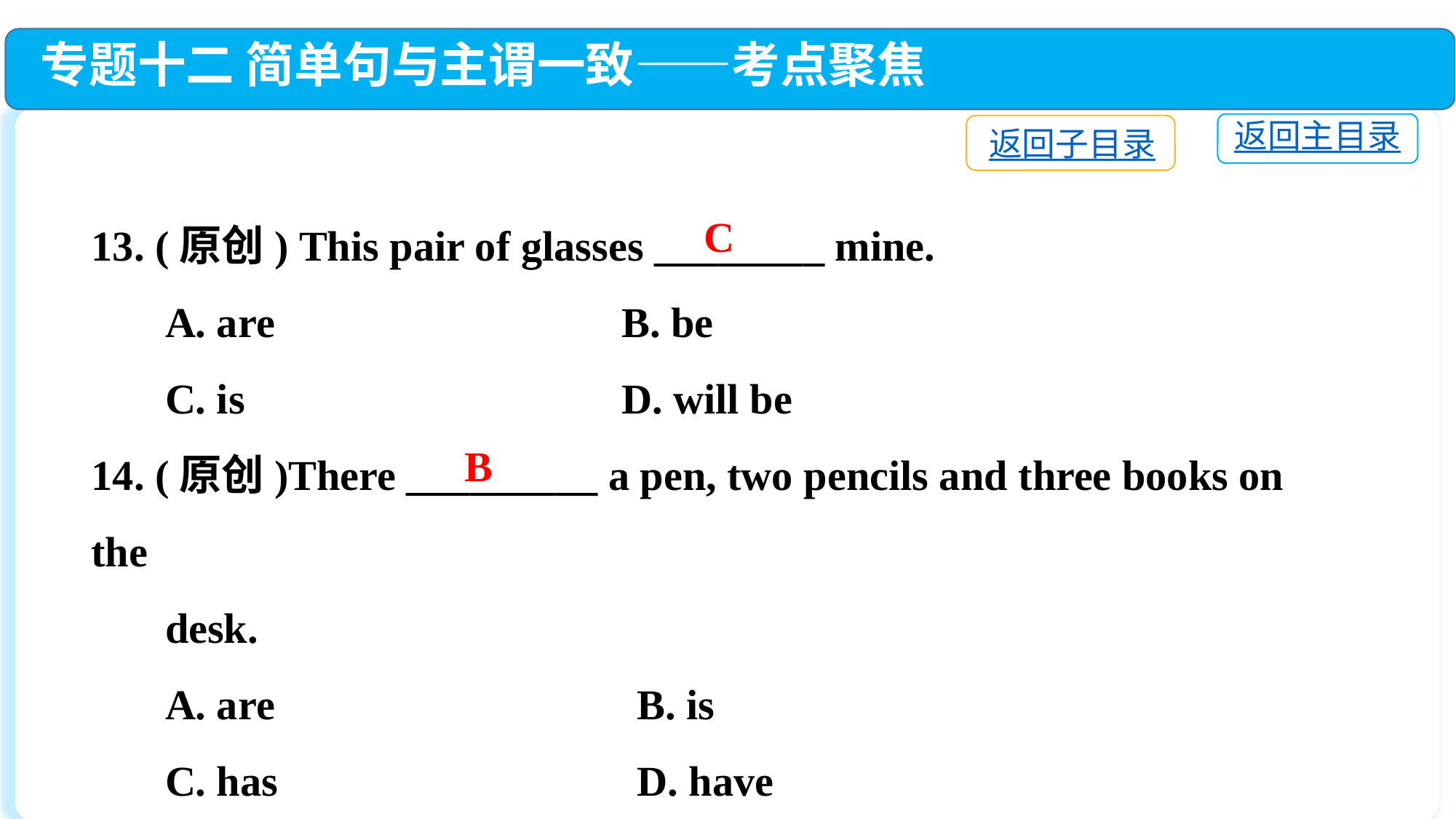

专题十二 简单句与主谓一致——考点聚焦

返回主目录

返回子目录
13. (原创) This pair of glasses ________ mine.
       A. are　	                    B. be
       C. is　　	                    D. will be
14. (原创)There _________ a pen, two pencils and three books on the
       desk.
       A. are　　　　　　　	B. is
       C. has　　　　　　	D. have
C
B